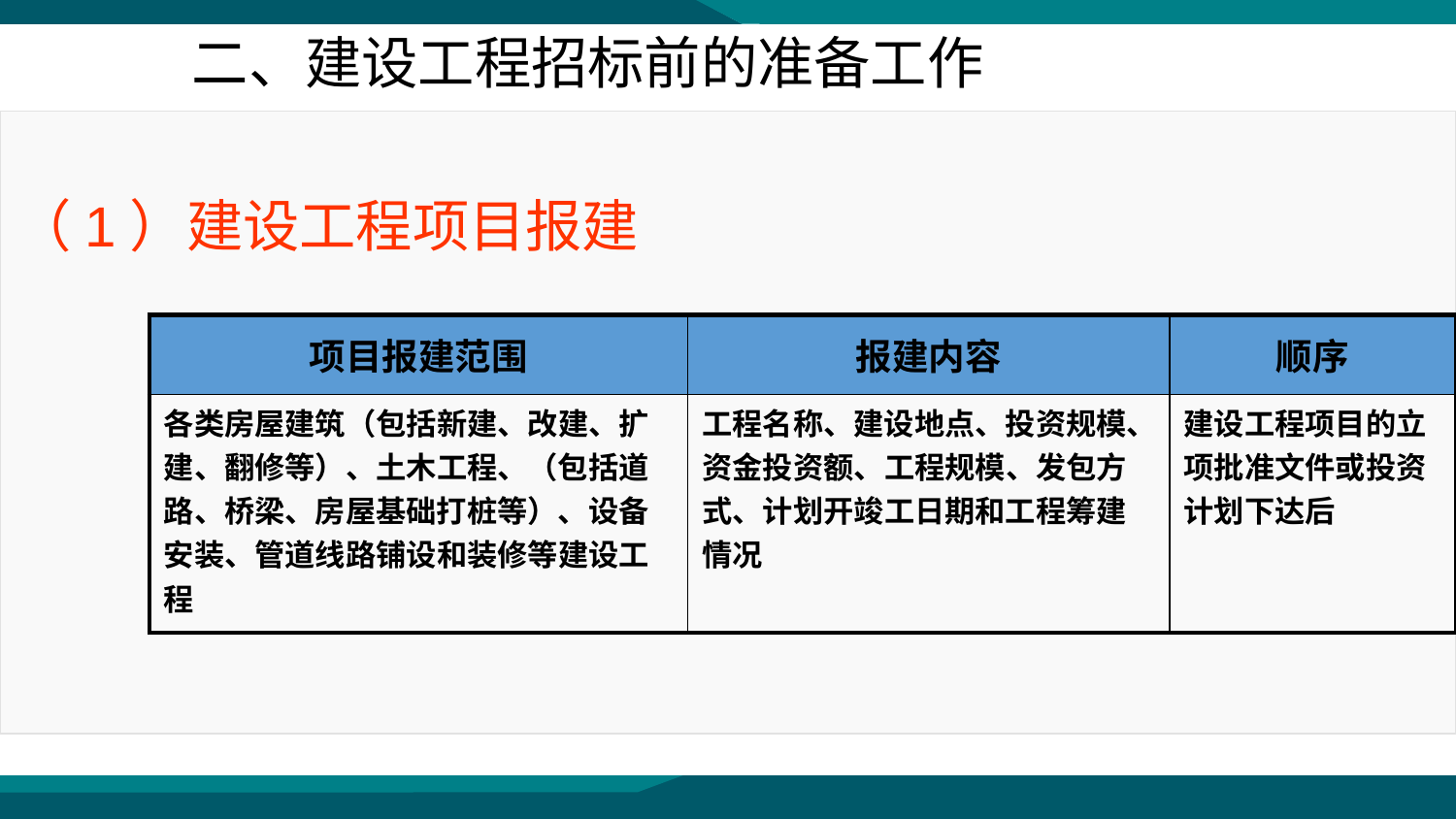

二、建设工程招标前的准备工作
（1）建设工程项目报建
| 项目报建范围 | 报建内容 | 顺序 |
| --- | --- | --- |
| 各类房屋建筑（包括新建、改建、扩建、翻修等）、土木工程、（包括道路、桥梁、房屋基础打桩等）、设备安装、管道线路铺设和装修等建设工程 | 工程名称、建设地点、投资规模、资金投资额、工程规模、发包方式、计划开竣工日期和工程筹建情况 | 建设工程项目的立项批准文件或投资计划下达后 |